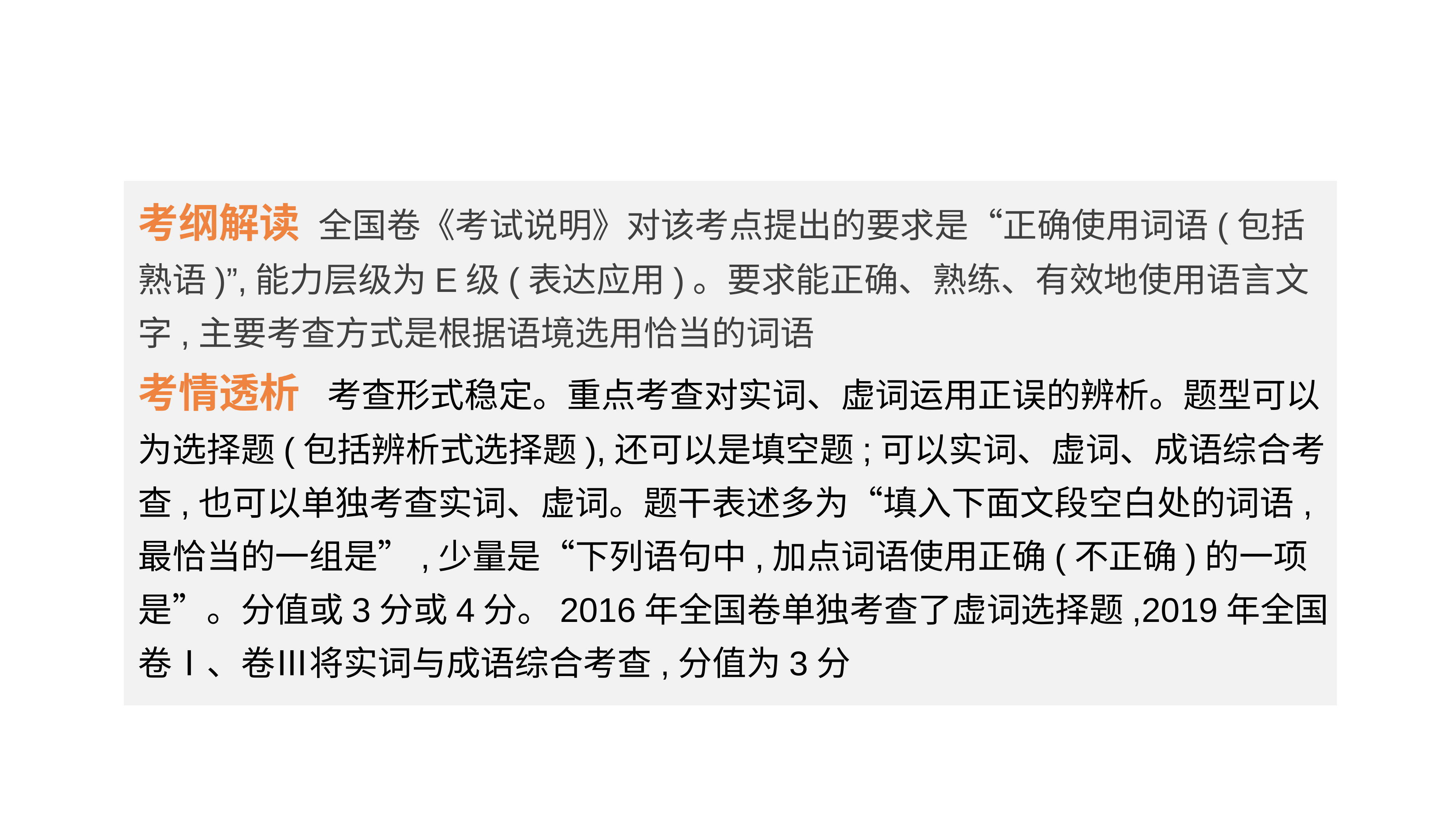

考纲解读  全国卷《考试说明》对该考点提出的要求是“正确使用词语(包括熟语)”,能力层级为E级(表达应用)。要求能正确、熟练、有效地使用语言文字,主要考查方式是根据语境选用恰当的词语
考情透析   考查形式稳定。重点考查对实词、虚词运用正误的辨析。题型可以为选择题(包括辨析式选择题),还可以是填空题;可以实词、虚词、成语综合考查,也可以单独考查实词、虚词。题干表述多为“填入下面文段空白处的词语,最恰当的一组是”,少量是“下列语句中,加点词语使用正确(不正确)的一项是”。分值或3分或4分。2016年全国卷单独考查了虚词选择题,2019年全国卷Ⅰ、卷Ⅲ将实词与成语综合考查,分值为3分